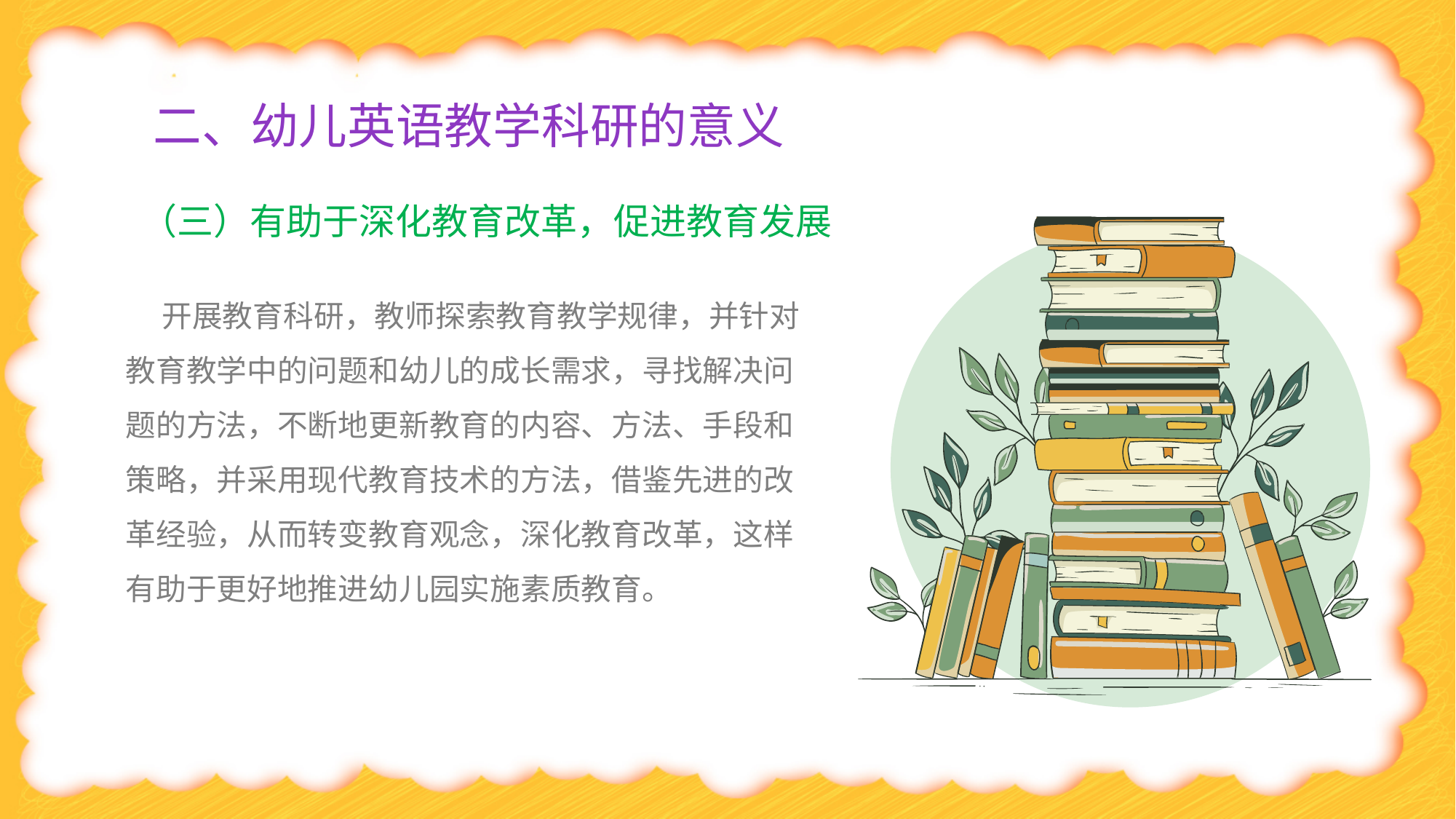

# 二、幼儿英语教学科研的意义
（三）有助于深化教育改革，促进教育发展

开展教育科研，教师探索教育教学规律，并针对教育教学中的问题和幼儿的成长需求，寻找解决问题的方法，不断地更新教育的内容、方法、手段和策略，并采用现代教育技术的方法，借鉴先进的改革经验，从而转变教育观念，深化教育改革，这样有助于更好地推进幼儿园实施素质教育。